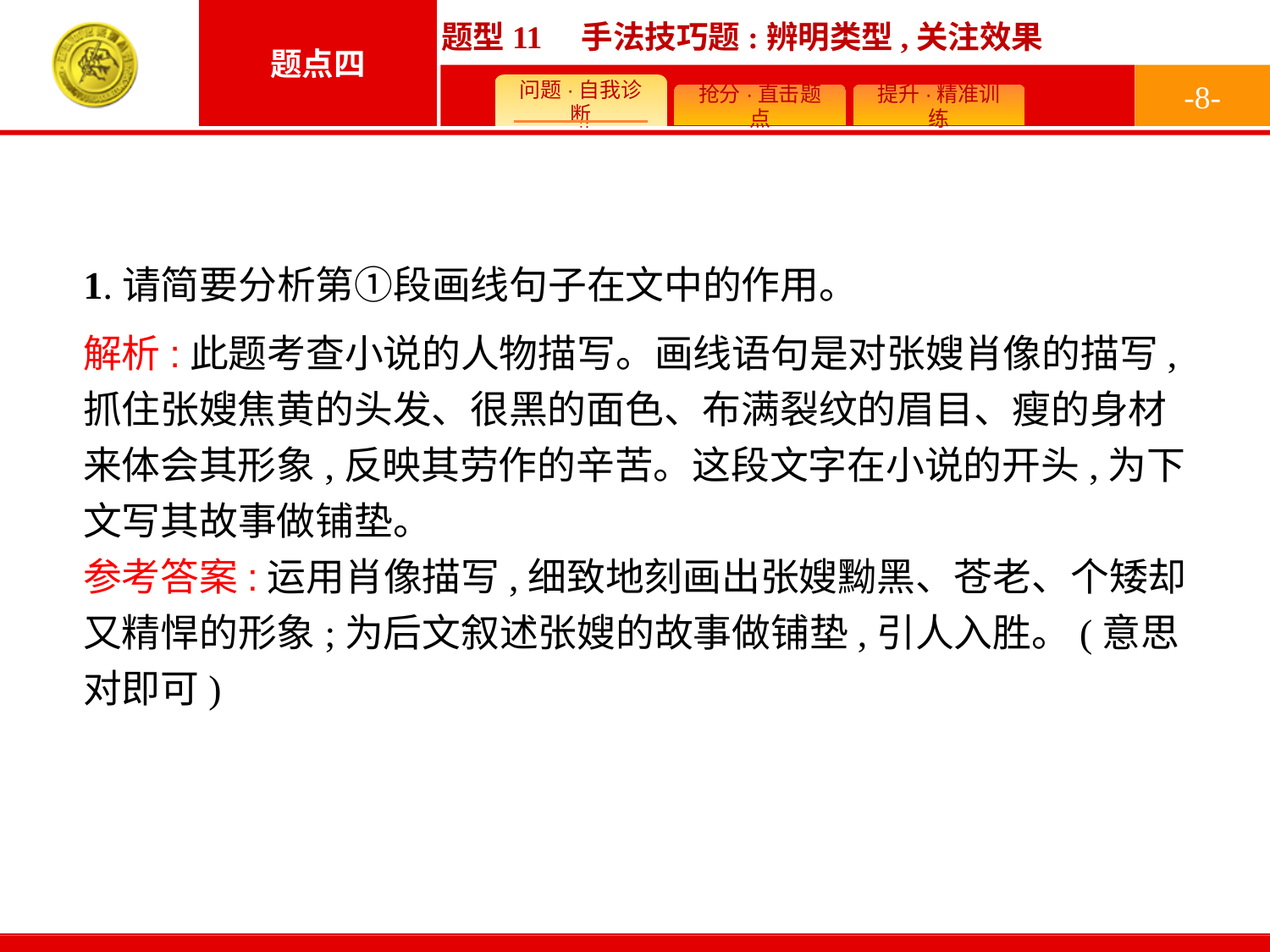

-8-
1.请简要分析第①段画线句子在文中的作用。
解析:此题考查小说的人物描写。画线语句是对张嫂肖像的描写,抓住张嫂焦黄的头发、很黑的面色、布满裂纹的眉目、瘦的身材来体会其形象,反映其劳作的辛苦。这段文字在小说的开头,为下文写其故事做铺垫。
参考答案:运用肖像描写,细致地刻画出张嫂黝黑、苍老、个矮却又精悍的形象;为后文叙述张嫂的故事做铺垫,引人入胜。(意思对即可)